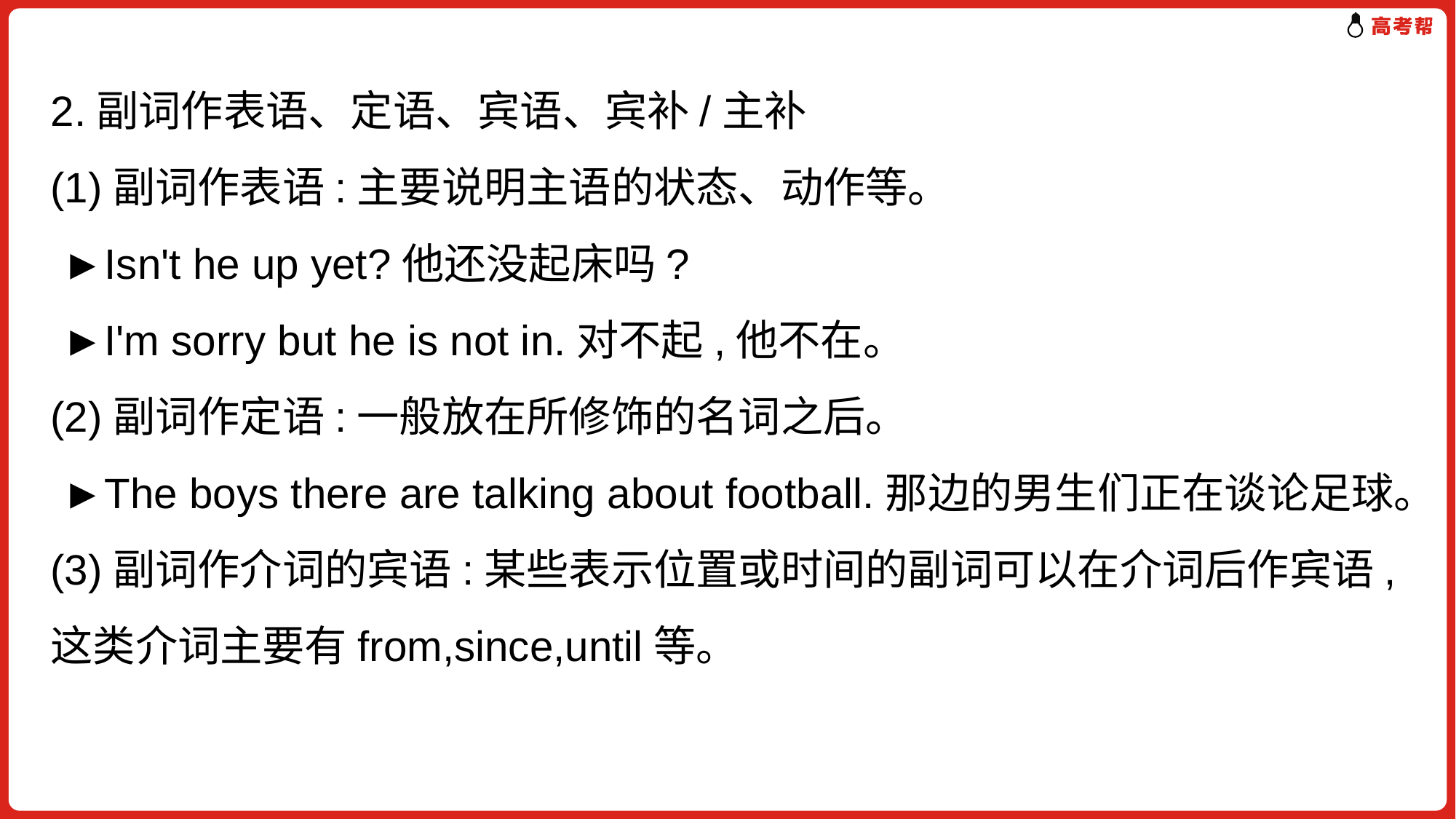

2.副词作表语、定语、宾语、宾补/主补
(1)副词作表语:主要说明主语的状态、动作等。
 ►Isn't he up yet?他还没起床吗?
 ►I'm sorry but he is not in.对不起,他不在。
(2)副词作定语:一般放在所修饰的名词之后。
 ►The boys there are talking about football.那边的男生们正在谈论足球。
(3)副词作介词的宾语:某些表示位置或时间的副词可以在介词后作宾语,这类介词主要有from,since,until等。